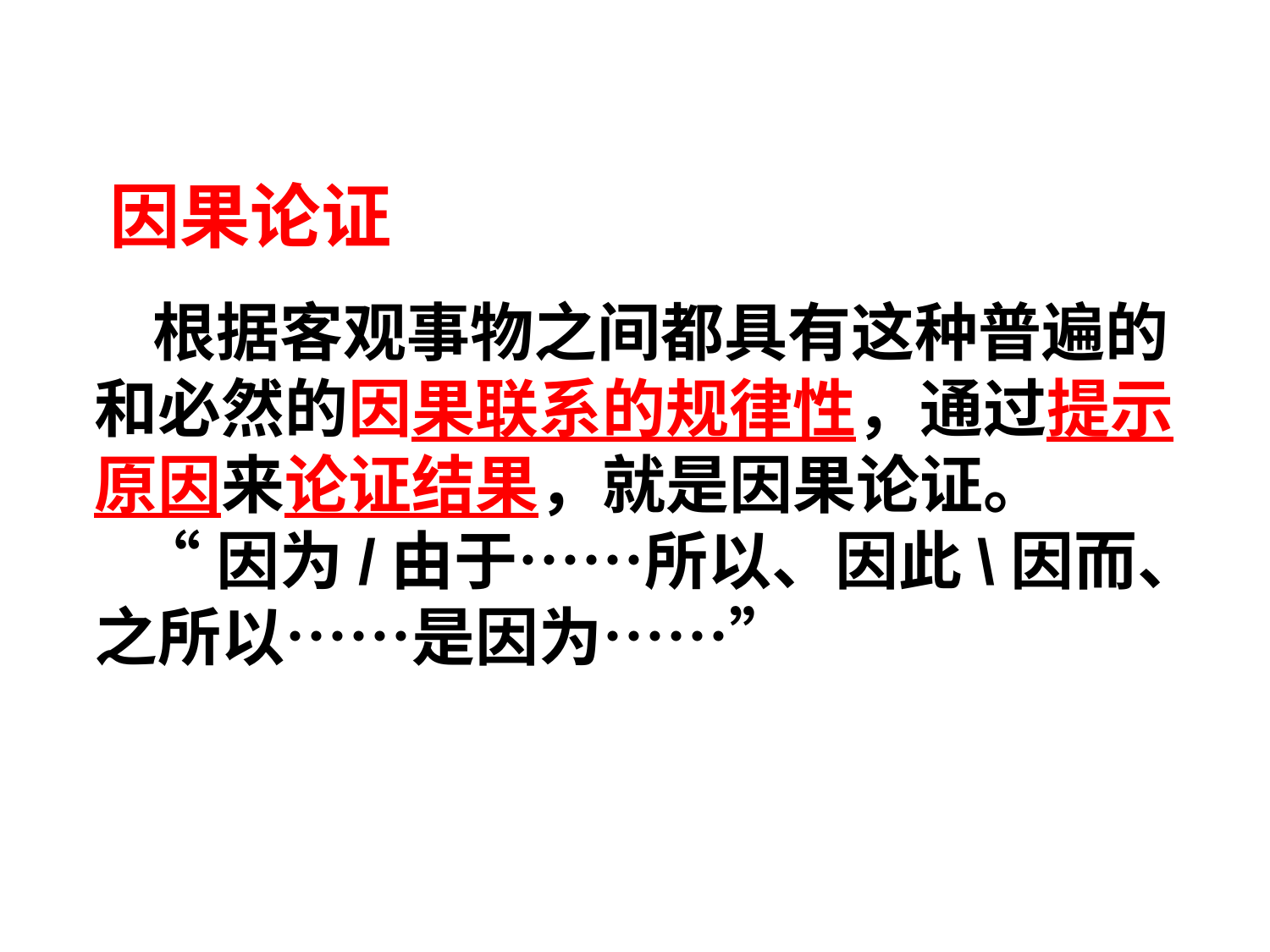

因果论证
   根据客观事物之间都具有这种普遍的和必然的因果联系的规律性，通过提示原因来论证结果，就是因果论证。
   “因为/由于……所以、因此\因而、之所以……是因为……”